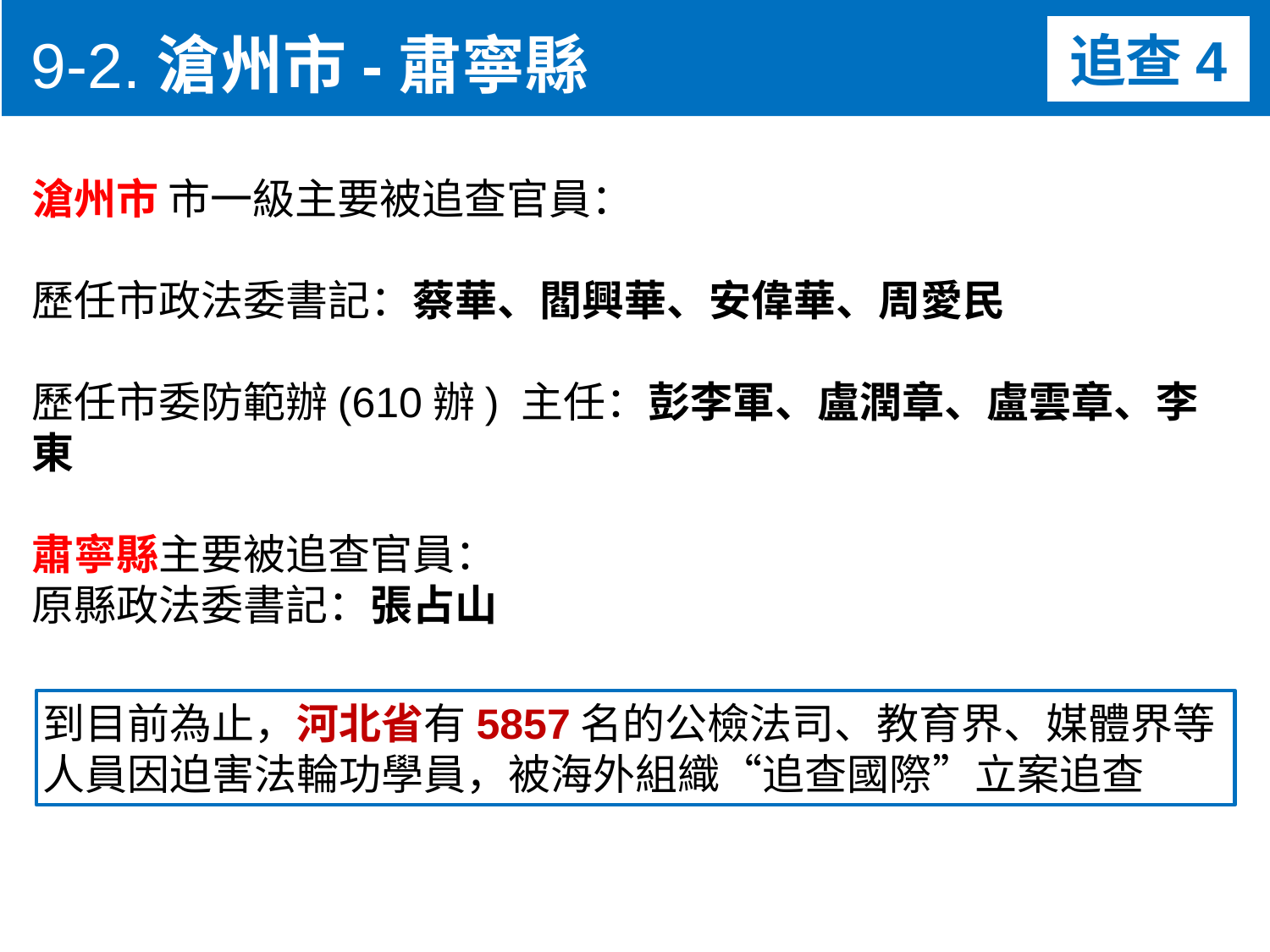

9-2.滄州市-肅寧縣
追查4

滄州市 市一級主要被追查官員：

歷任市政法委書記：蔡華、閻興華、安偉華、周愛民

歷任市委防範辦(610辦) 主任：彭李軍、盧潤章、盧雲章、李東
肅寧縣主要被追查官員：
原縣政法委書記：張占山
到目前為止，河北省有5857名的公檢法司、教育界、媒體界等人員因迫害法輪功學員，被海外組織“追查國際”立案追查